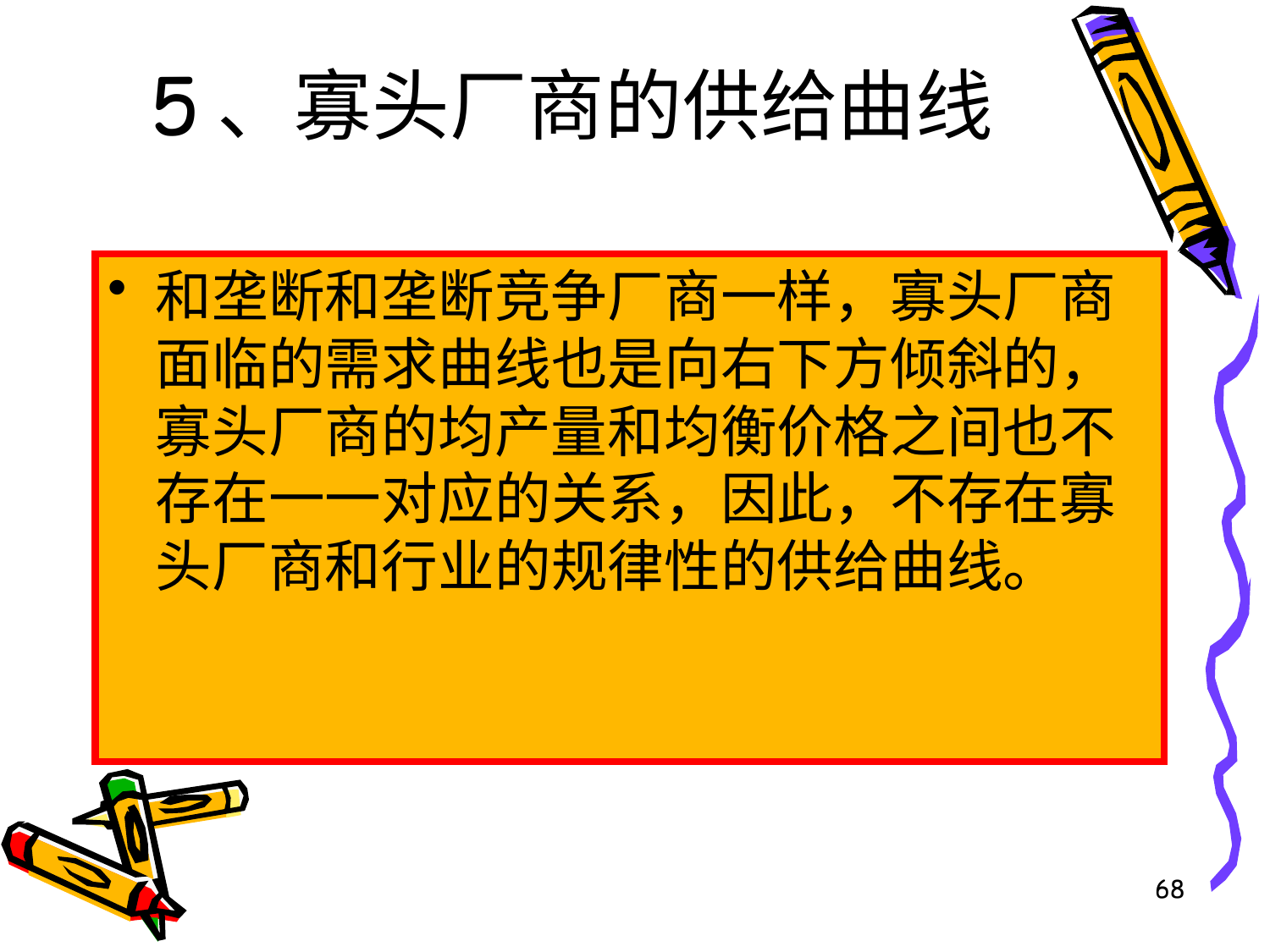

# 5、寡头厂商的供给曲线
和垄断和垄断竞争厂商一样，寡头厂商面临的需求曲线也是向右下方倾斜的，寡头厂商的均产量和均衡价格之间也不存在一一对应的关系，因此，不存在寡头厂商和行业的规律性的供给曲线。
68